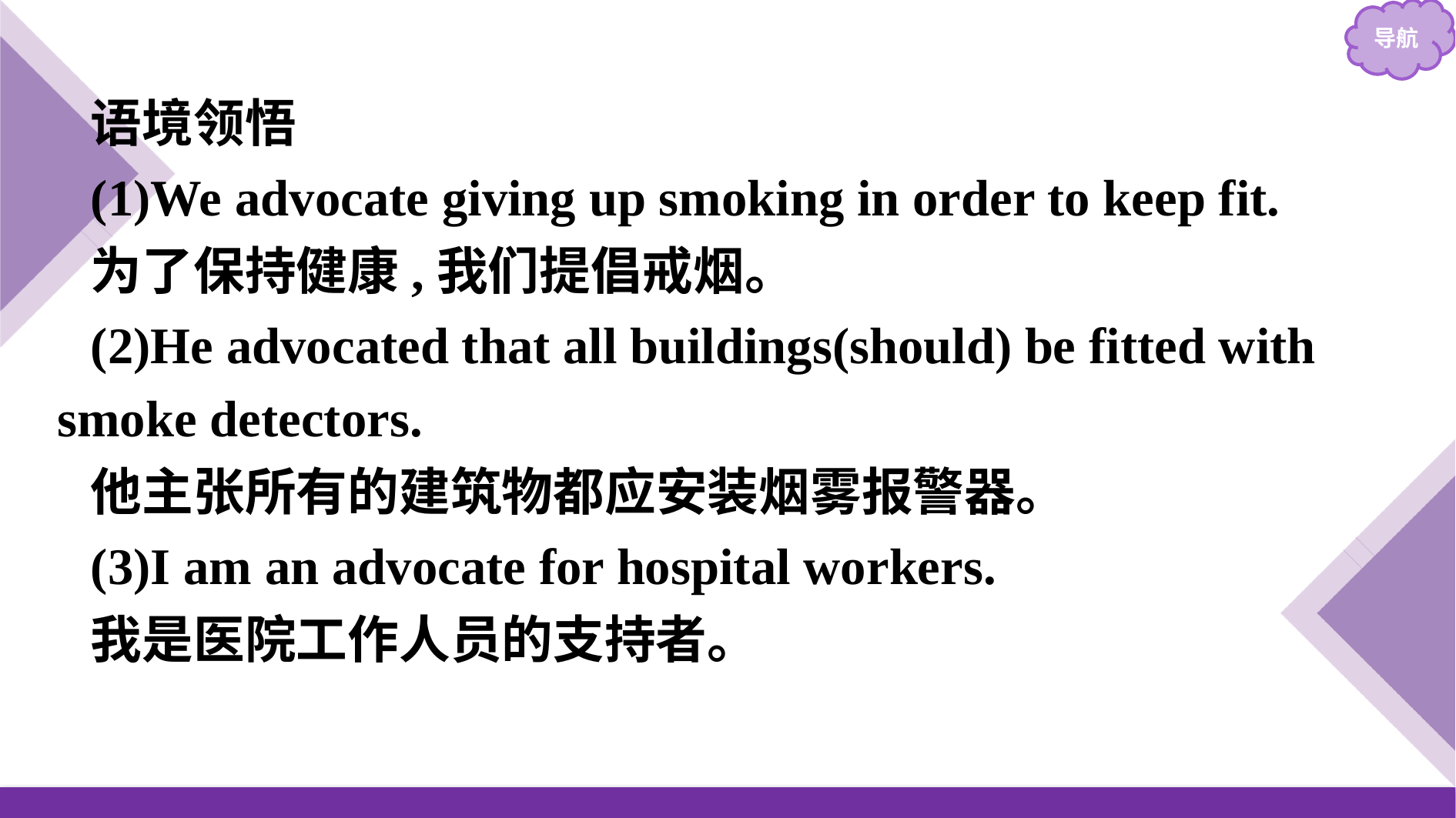

语境领悟
(1)We advocate giving up smoking in order to keep fit.
为了保持健康,我们提倡戒烟。
(2)He advocated that all buildings(should) be fitted with smoke detectors.
他主张所有的建筑物都应安装烟雾报警器。
(3)I am an advocate for hospital workers.
我是医院工作人员的支持者。